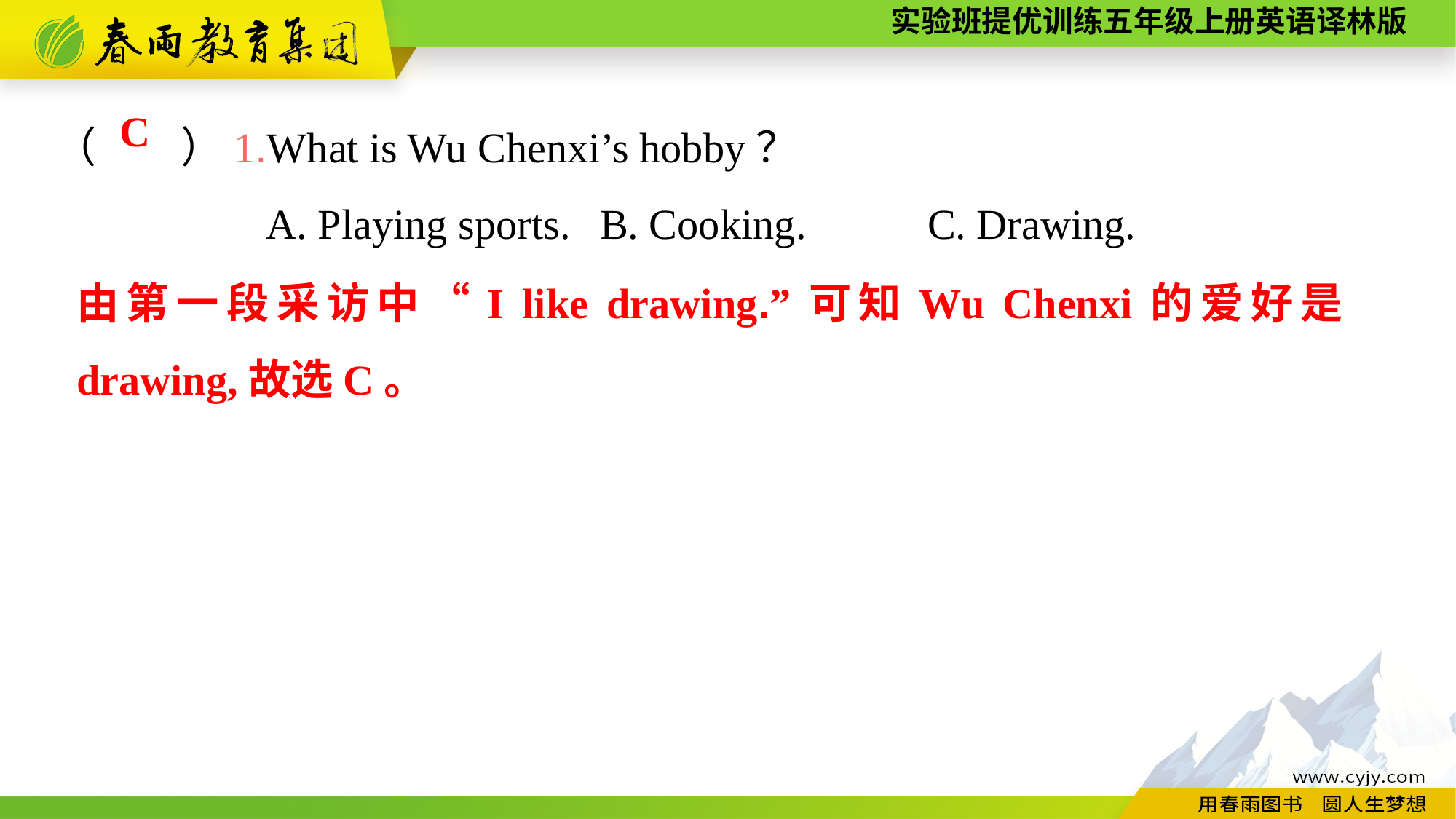

（　　）1.What is Wu Chenxi’s hobby？
A. Playing sports.	B. Cooking.		C. Drawing.
C
由第一段采访中“I like drawing.”可知Wu Chenxi的爱好是drawing,故选C。